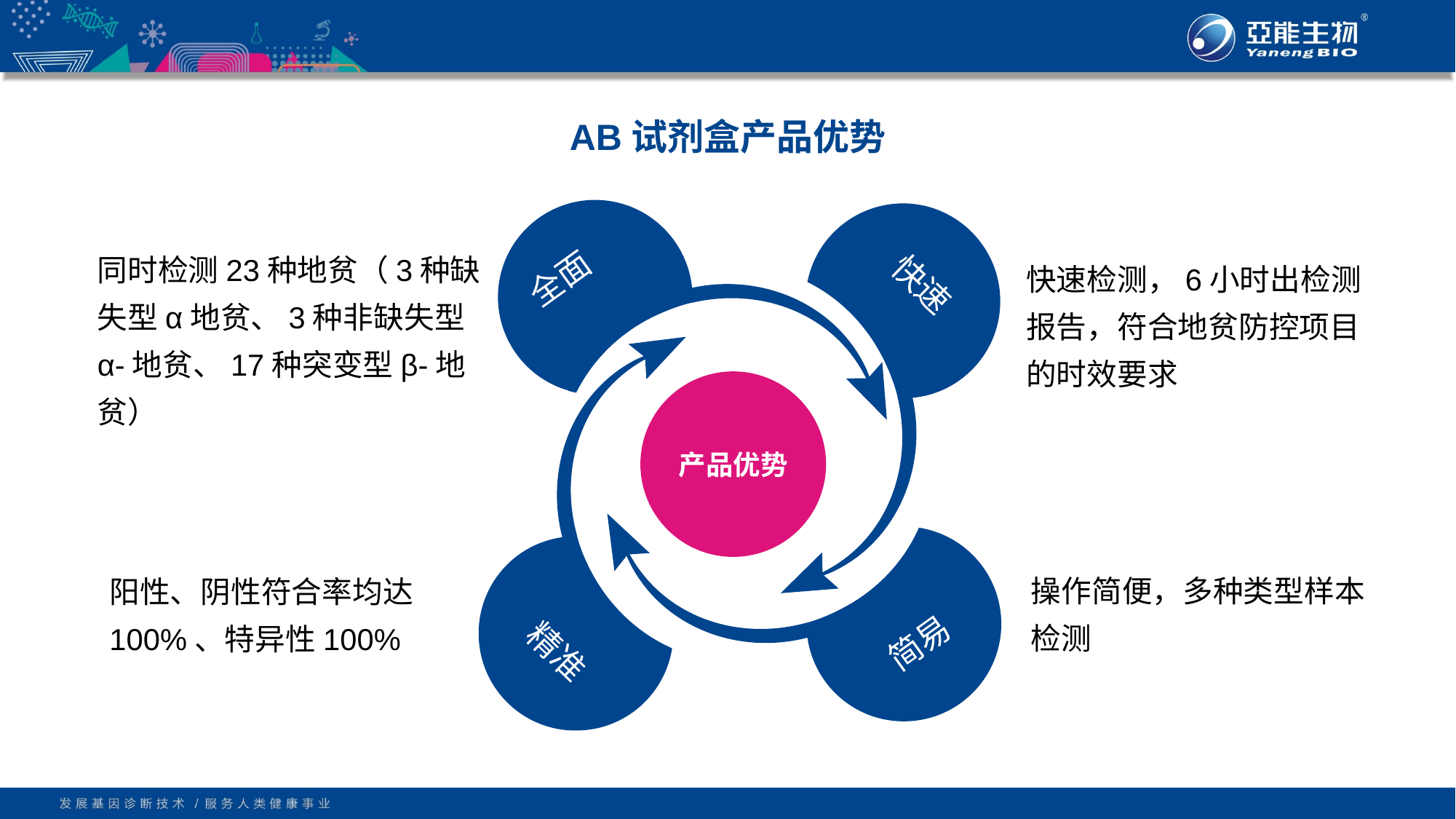

AB试剂盒产品优势

全面
同时检测23种地贫（3种缺失型α地贫、3种非缺失型α-地贫、17种突变型β-地贫）
快速
快速检测，6小时出检测报告，符合地贫防控项目的时效要求

产品优势

阳性、阴性符合率均达100%、特异性100%
操作简便，多种类型样本检测
简易
精准